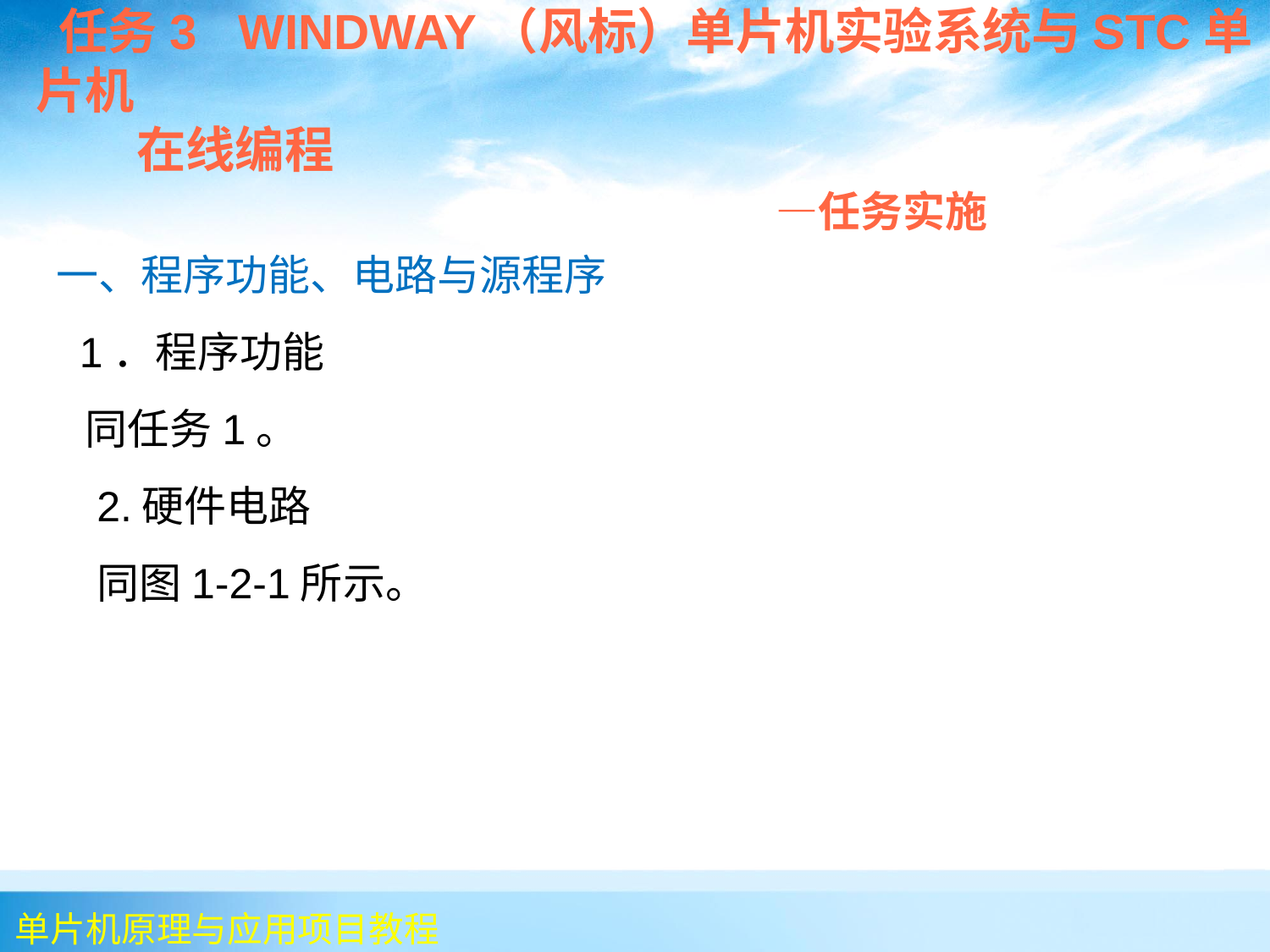

任务3   WINDWAY（风标）单片机实验系统与STC单片机
         在线编程
                                                                  —任务实施
一、程序功能、电路与源程序
  1．程序功能
  同任务1。
	2.硬件电路
	同图1-2-1所示。